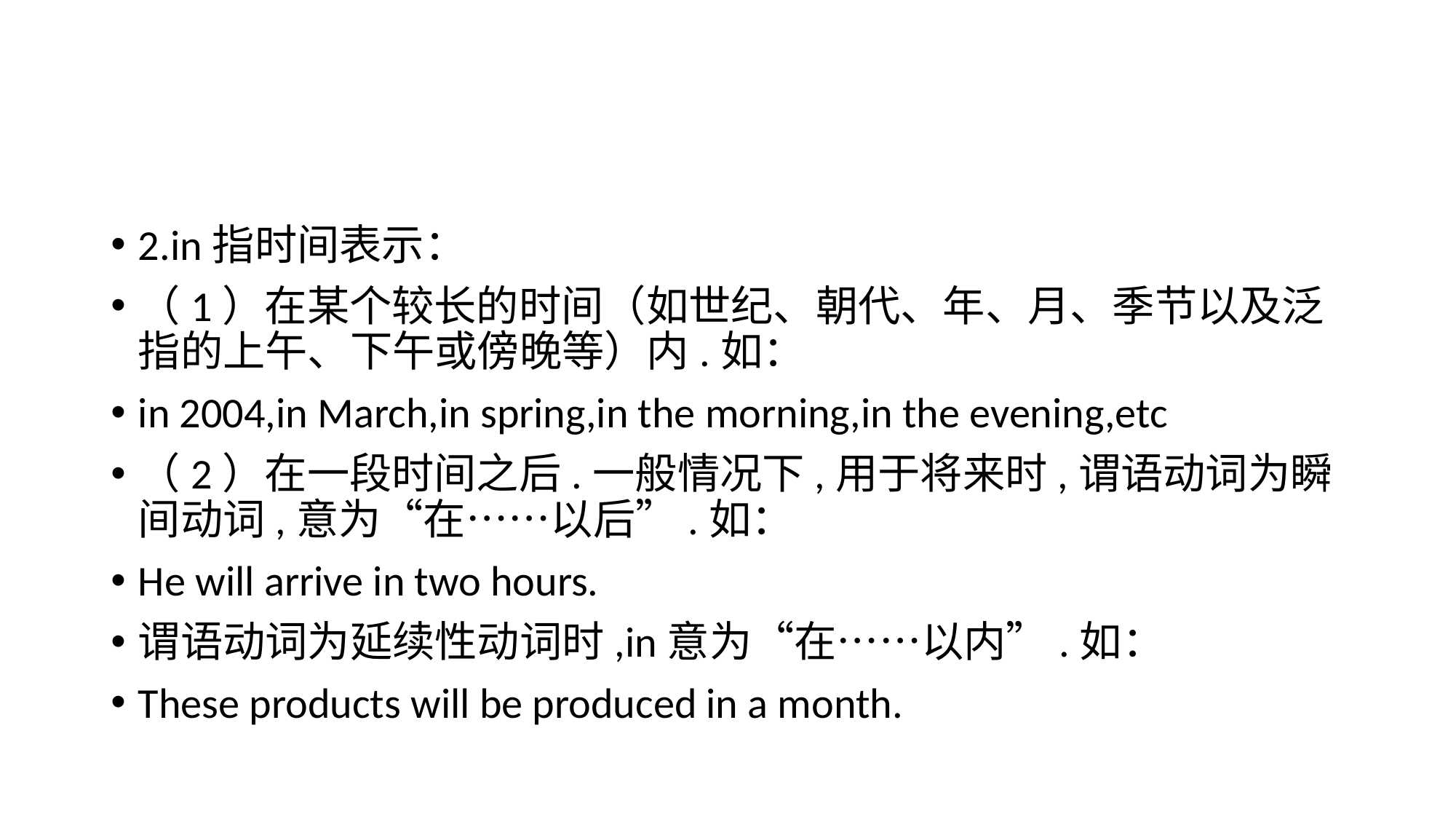

#
2.in指时间表示：
（1）在某个较长的时间（如世纪、朝代、年、月、季节以及泛指的上午、下午或傍晚等）内.如：
in 2004,in March,in spring,in the morning,in the evening,etc
（2）在一段时间之后.一般情况下,用于将来时,谓语动词为瞬间动词,意为“在……以后”.如：
He will arrive in two hours.
谓语动词为延续性动词时,in意为“在……以内”.如：
These products will be produced in a month.